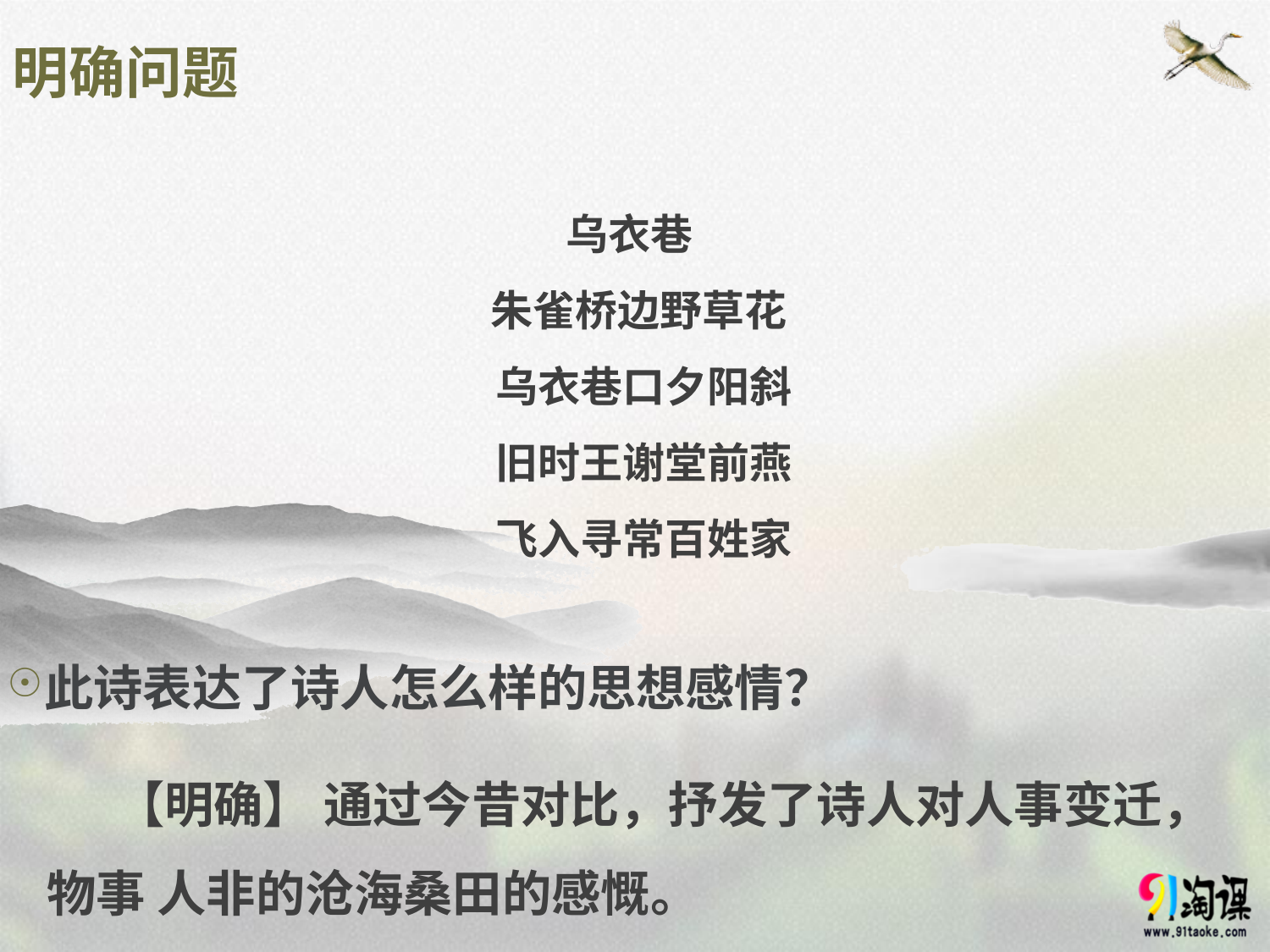

# 明确问题
乌衣巷
朱雀桥边野草花
乌衣巷口夕阳斜
旧时王谢堂前燕
飞入寻常百姓家
此诗表达了诗人怎么样的思想感情？
     【明确】 通过今昔对比，抒发了诗人对人事变迁，物事 人非的沧海桑田的感慨。